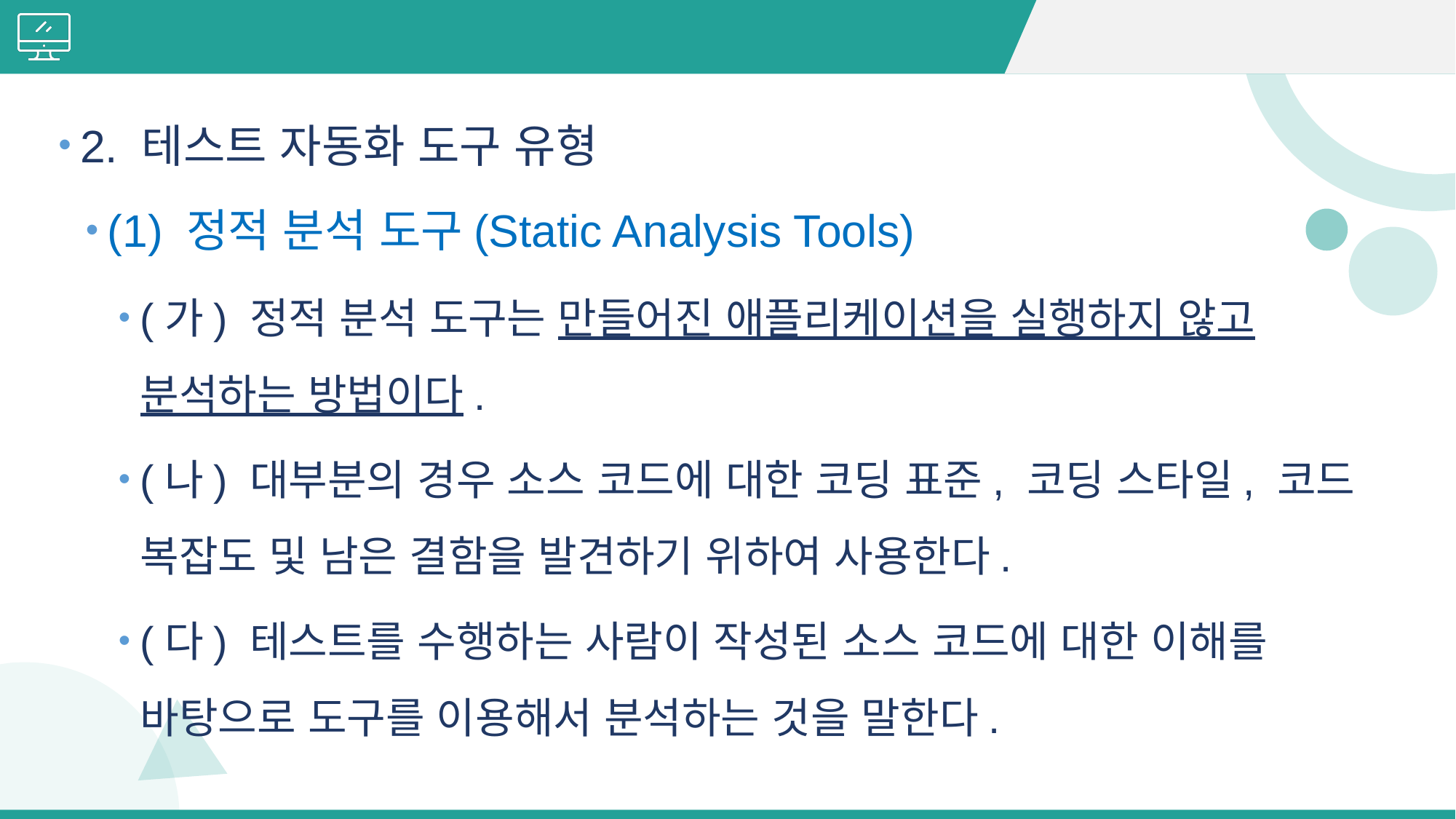

#
2. 테스트 자동화 도구 유형
(1) 정적 분석 도구(Static Analysis Tools)
(가) 정적 분석 도구는 만들어진 애플리케이션을 실행하지 않고 분석하는 방법이다.
(나) 대부분의 경우 소스 코드에 대한 코딩 표준, 코딩 스타일, 코드 복잡도 및 남은 결함을 발견하기 위하여 사용한다.
(다) 테스트를 수행하는 사람이 작성된 소스 코드에 대한 이해를 바탕으로 도구를 이용해서 분석하는 것을 말한다.